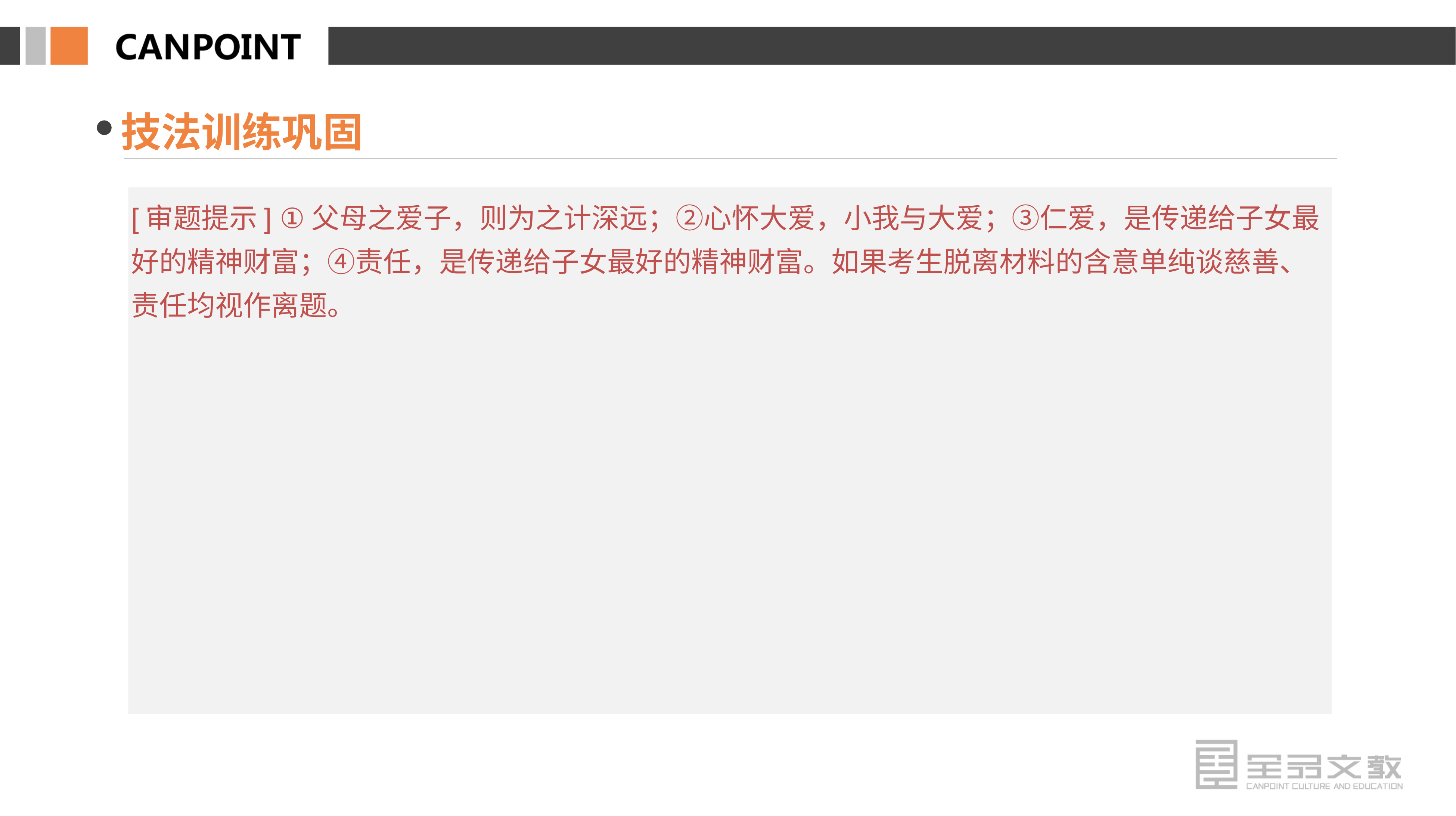

技法训练巩固

[审题提示] ①父母之爱子，则为之计深远；②心怀大爱，小我与大爱；③仁爱，是传递给子女最好的精神财富；④责任，是传递给子女最好的精神财富。如果考生脱离材料的含意单纯谈慈善、责任均视作离题。